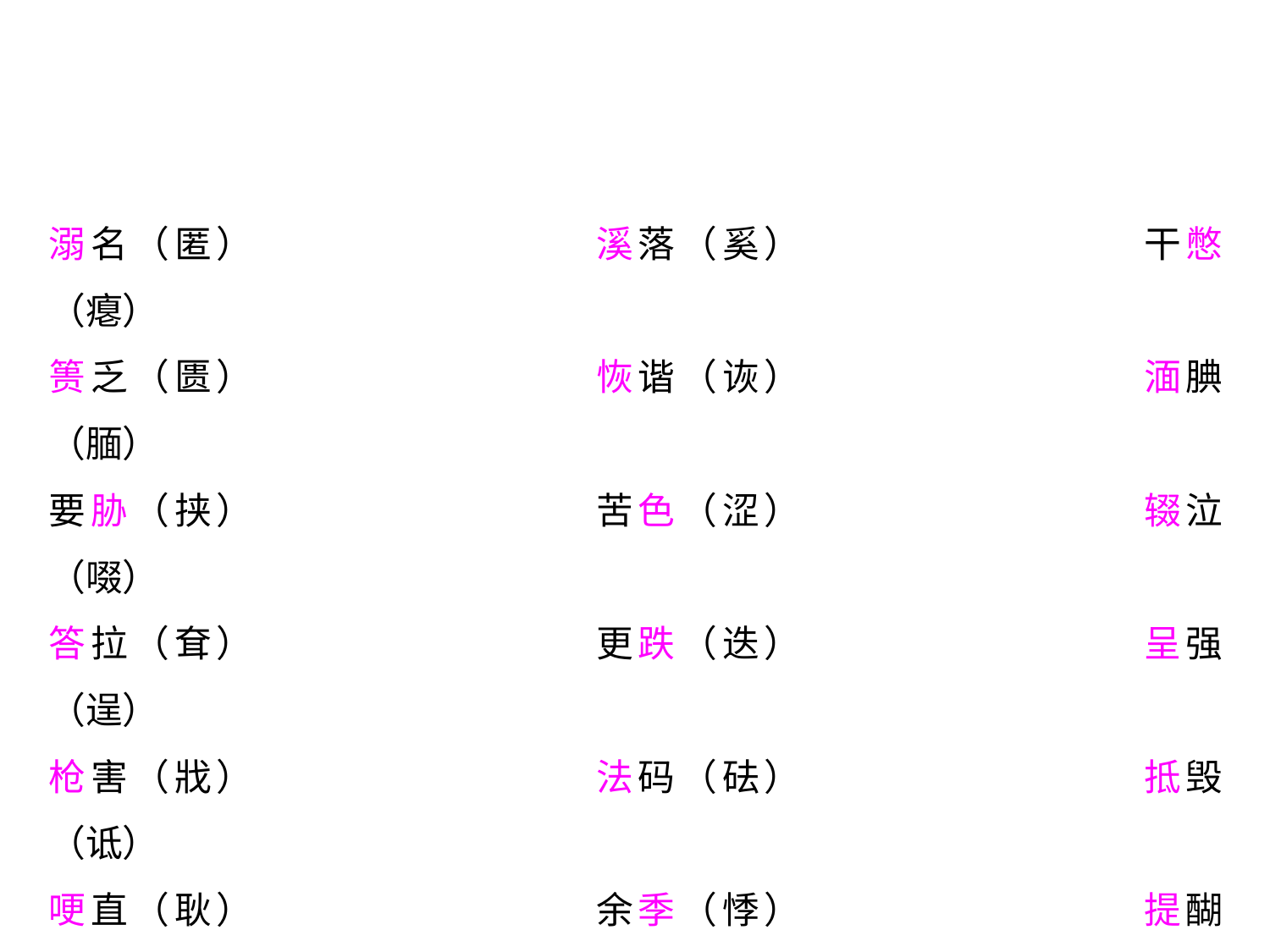

溺名（匿）			溪落（奚）			干憋（瘪）
篑乏（匮）			恢谐（诙）			湎腆（腼）
要胁（挟）			苦色（涩）			辍泣（啜）
答拉（耷）			更跌（迭）			呈强（逞）
枪害（戕）			法码（砝）			抵毁（诋）
哽直（耿）			余季（悸）			提醐（醍）
经旗（旌）			子然（孑）			内哄（讧）
诡橘（谲）			磕然（溘）			窠旧（臼）
脏物（赃）			铿镪（锵）			市刽（侩）